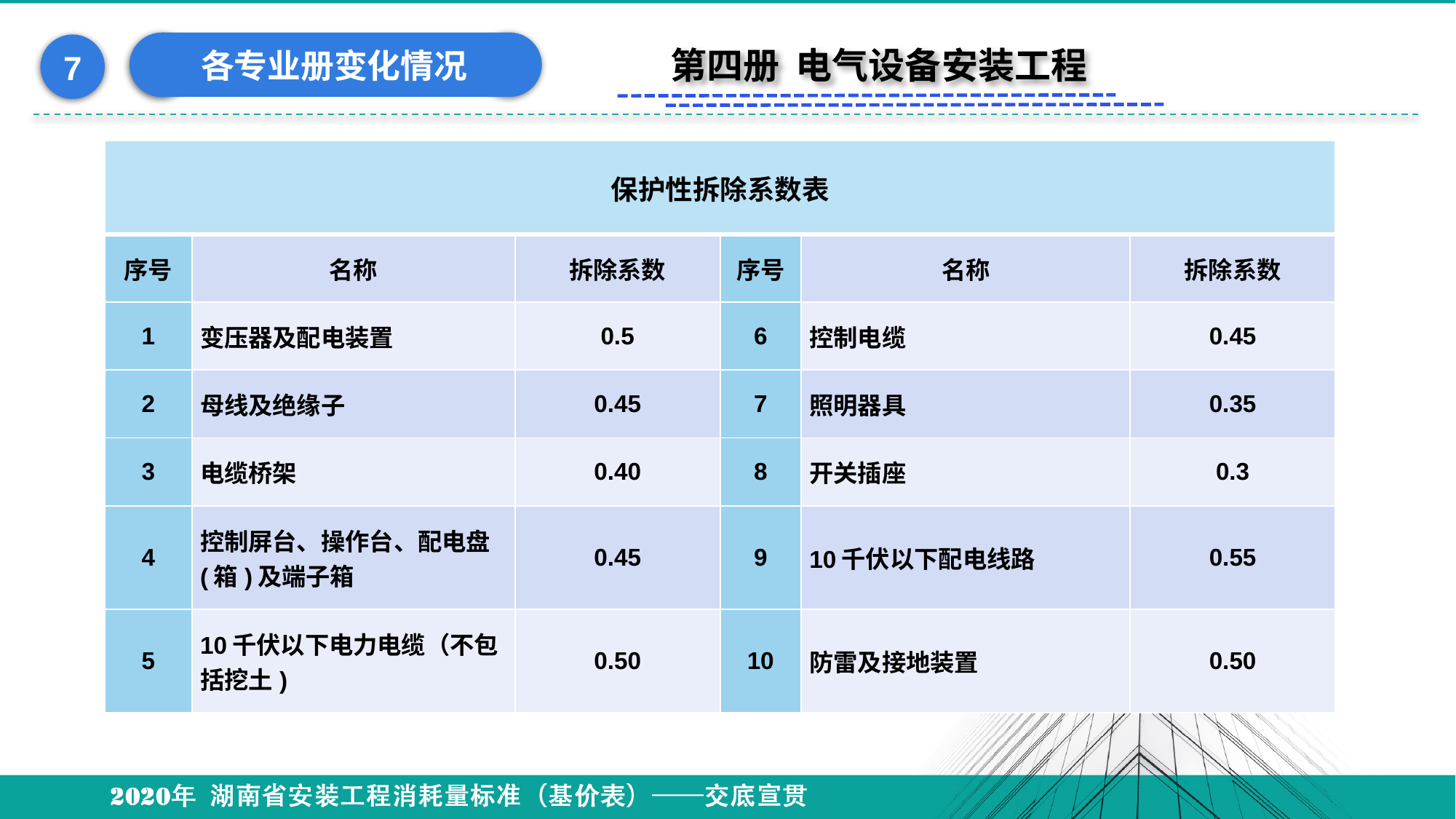

各专业册变化情况

7
第四册  电气设备安装工程
| 保护性拆除系数表 |  |  |  |  |  |
| --- | --- | --- | --- | --- | --- |
| 序号 | 名称 | 拆除系数 | 序号 | 名称 | 拆除系数 |
| 1 | 变压器及配电装置 | 0.5 | 6 | 控制电缆 | 0.45 |
| 2 | 母线及绝缘子 | 0.45 | 7 | 照明器具 | 0.35 |
| 3 | 电缆桥架 | 0.40 | 8 | 开关插座 | 0.3 |
| 4 | 控制屏台、操作台、配电盘(箱)及端子箱 | 0.45 | 9 | 10千伏以下配电线路 | 0.55 |
| 5 | 10千伏以下电力电缆（不包括挖土) | 0.50 | 10 | 防雷及接地装置 | 0.50 |